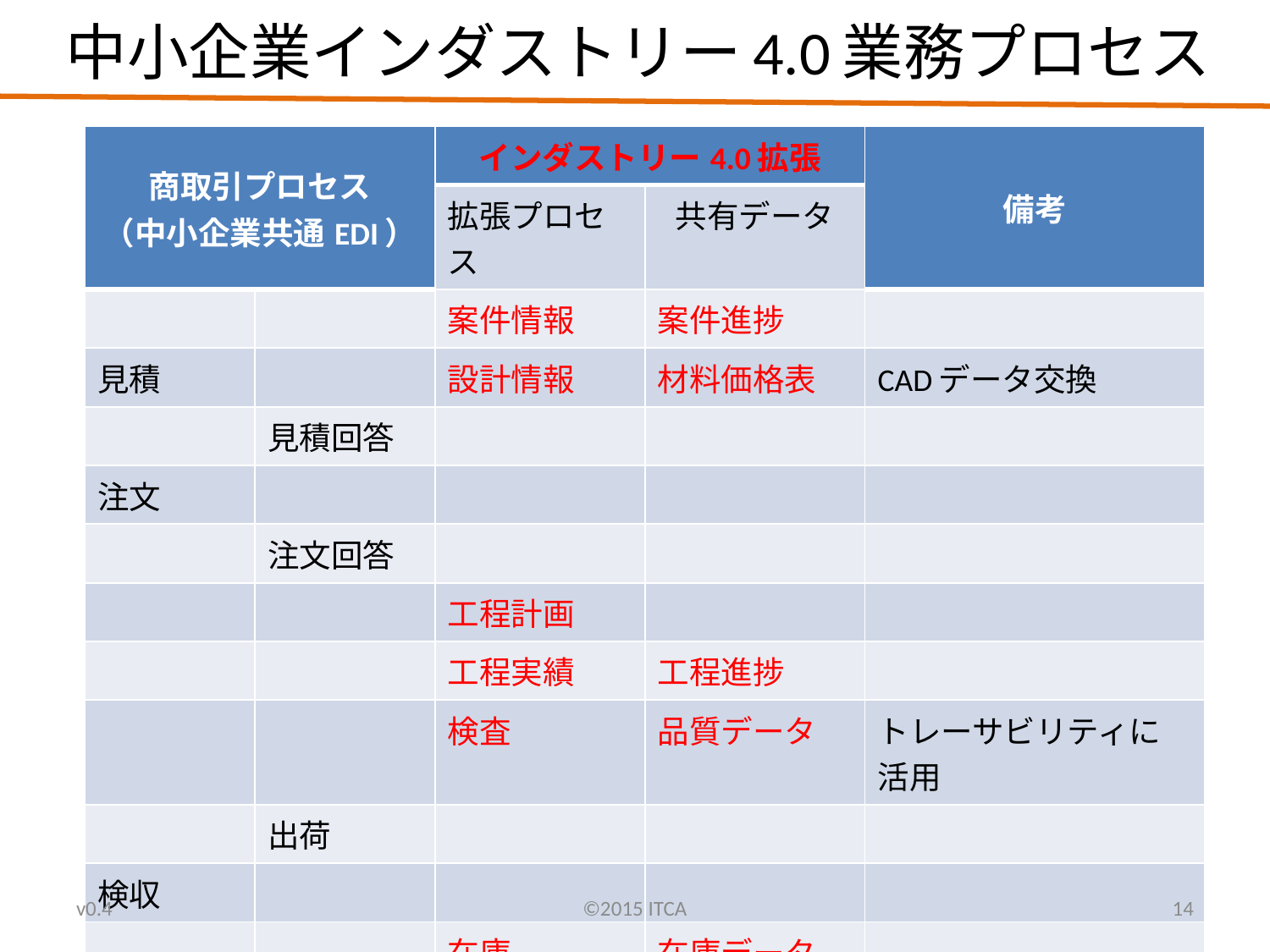

# 中小企業インダストリー4.0業務プロセス
| 商取引プロセス （中小企業共通EDI） |  | インダストリー4.0拡張 |  | 備考 |
| --- | --- | --- | --- | --- |
|  |  | 拡張プロセス | 共有データ |  |
|  |  | 案件情報 | 案件進捗 |  |
| 見積 |  | 設計情報 | 材料価格表 | CADデータ交換 |
|  | 見積回答 |  |  |  |
| 注文 |  |  |  |  |
|  | 注文回答 |  |  |  |
|  |  | 工程計画 |  |  |
|  |  | 工程実績 | 工程進捗 |  |
|  |  | 検査 | 品質データ | トレーサビリティに活用 |
|  | 出荷 |  |  |  |
| 検収 |  |  |  |  |
|  |  | 在庫 | 在庫データ |  |
|  | 請求 |  |  |  |
| 支払通知 |  |  |  |  |
v0.4
©2015 ITCA
14